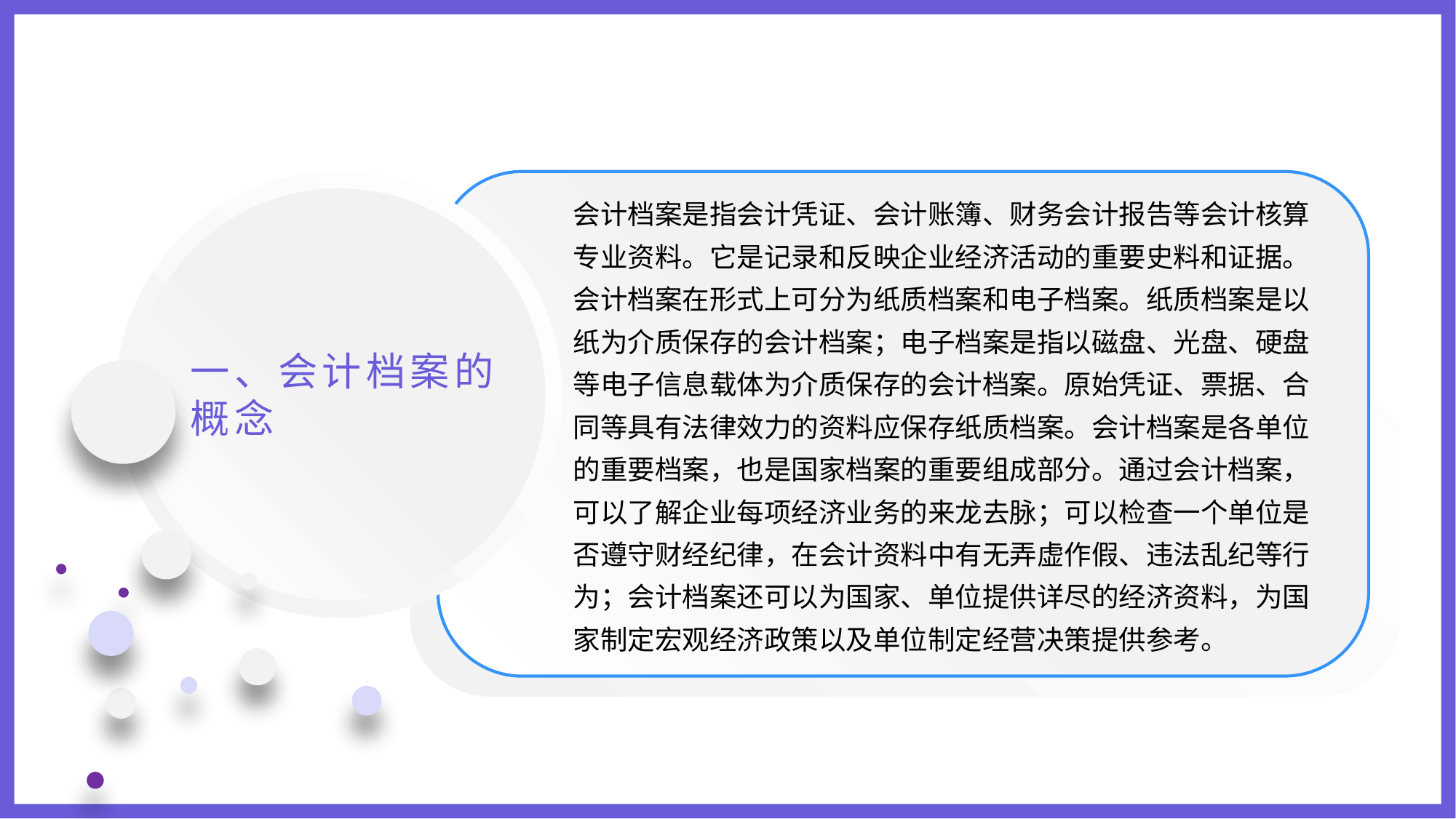

会计档案是指会计凭证、会计账簿、财务会计报告等会计核算专业资料。它是记录和反映企业经济活动的重要史料和证据。会计档案在形式上可分为纸质档案和电子档案。纸质档案是以纸为介质保存的会计档案；电子档案是指以磁盘、光盘、硬盘等电子信息载体为介质保存的会计档案。原始凭证、票据、合同等具有法律效力的资料应保存纸质档案。会计档案是各单位的重要档案，也是国家档案的重要组成部分。通过会计档案，
可以了解企业每项经济业务的来龙去脉；可以检查一个单位是否遵守财经纪律，在会计资料中有无弄虚作假、违法乱纪等行为；会计档案还可以为国家、单位提供详尽的经济资料，为国家制定宏观经济政策以及单位制定经营决策提供参考。

一、会计档案的概念